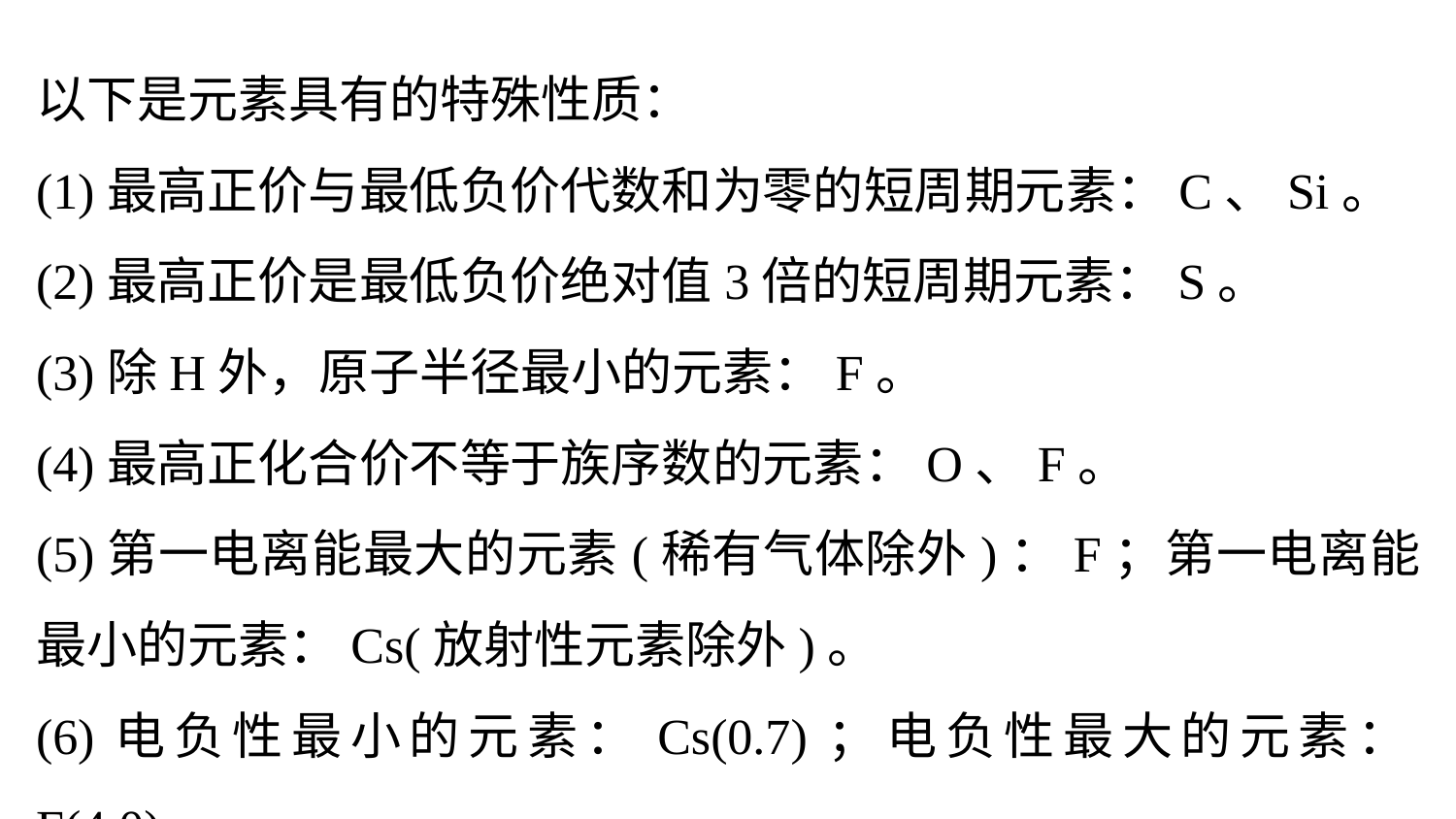

以下是元素具有的特殊性质：
(1)最高正价与最低负价代数和为零的短周期元素：C、Si。
(2)最高正价是最低负价绝对值3倍的短周期元素：S。
(3)除H外，原子半径最小的元素：F。
(4)最高正化合价不等于族序数的元素：O、F。
(5)第一电离能最大的元素(稀有气体除外)：F；第一电离能最小的元素：Cs(放射性元素除外)。
(6)电负性最小的元素：Cs(0.7)；电负性最大的元素：F(4.0)。